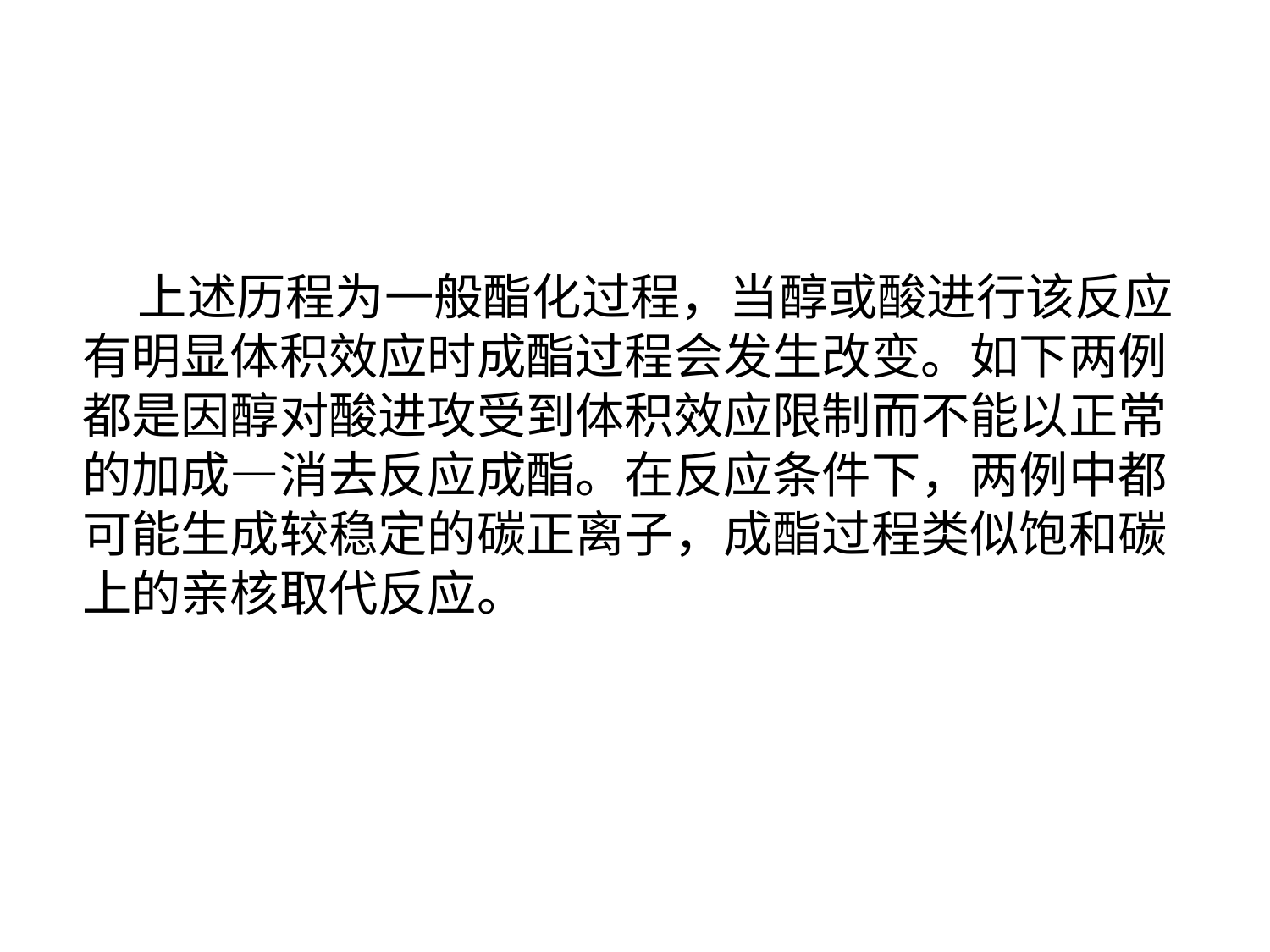

上述历程为一般酯化过程，当醇或酸进行该反应有明显体积效应时成酯过程会发生改变。如下两例都是因醇对酸进攻受到体积效应限制而不能以正常的加成—消去反应成酯。在反应条件下，两例中都可能生成较稳定的碳正离子，成酯过程类似饱和碳上的亲核取代反应。